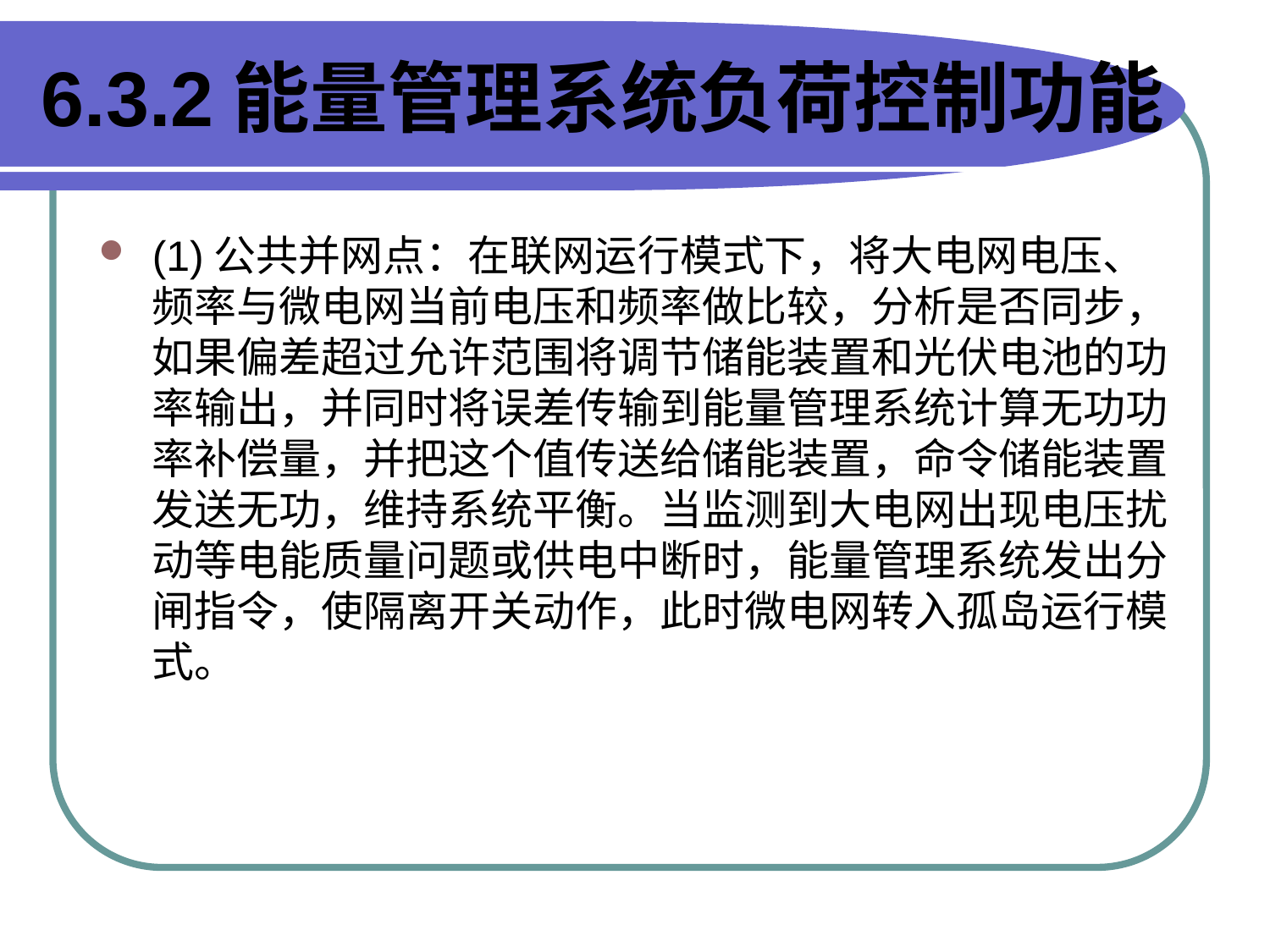

# 6.3.2能量管理系统负荷控制功能
(1)公共并网点：在联网运行模式下，将大电网电压、频率与微电网当前电压和频率做比较，分析是否同步，如果偏差超过允许范围将调节储能装置和光伏电池的功率输出，并同时将误差传输到能量管理系统计算无功功率补偿量，并把这个值传送给储能装置，命令储能装置发送无功，维持系统平衡。当监测到大电网出现电压扰动等电能质量问题或供电中断时，能量管理系统发出分闸指令，使隔离开关动作，此时微电网转入孤岛运行模式。

117